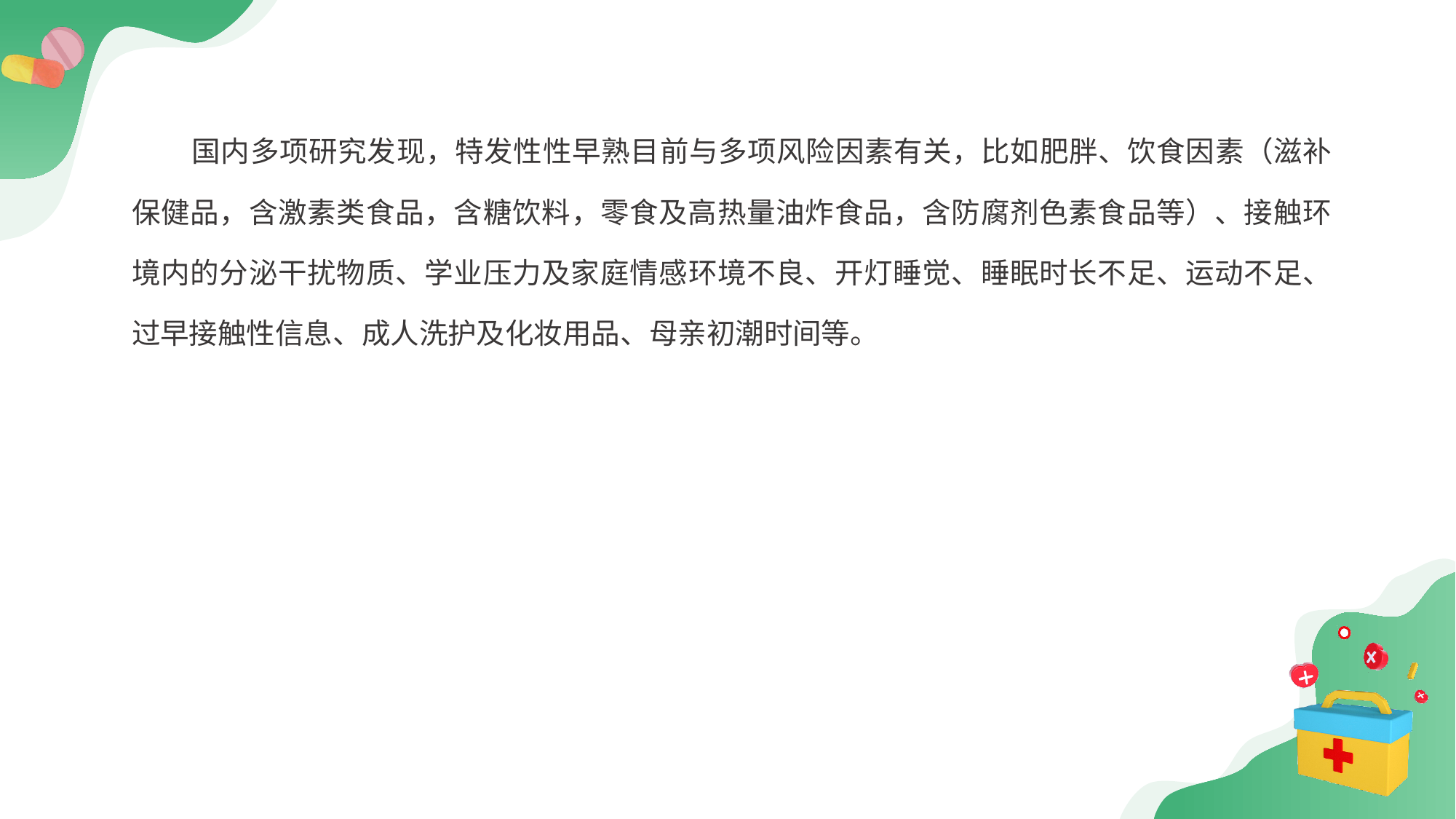

国内多项研究发现，特发性性早熟目前与多项风险因素有关，比如肥胖、饮食因素（滋补保健品，含激素类食品，含糖饮料，零食及高热量油炸食品，含防腐剂色素食品等）、接触环境内的分泌干扰物质、学业压力及家庭情感环境不良、开灯睡觉、睡眠时长不足、运动不足、过早接触性信息、成人洗护及化妆用品、母亲初潮时间等。